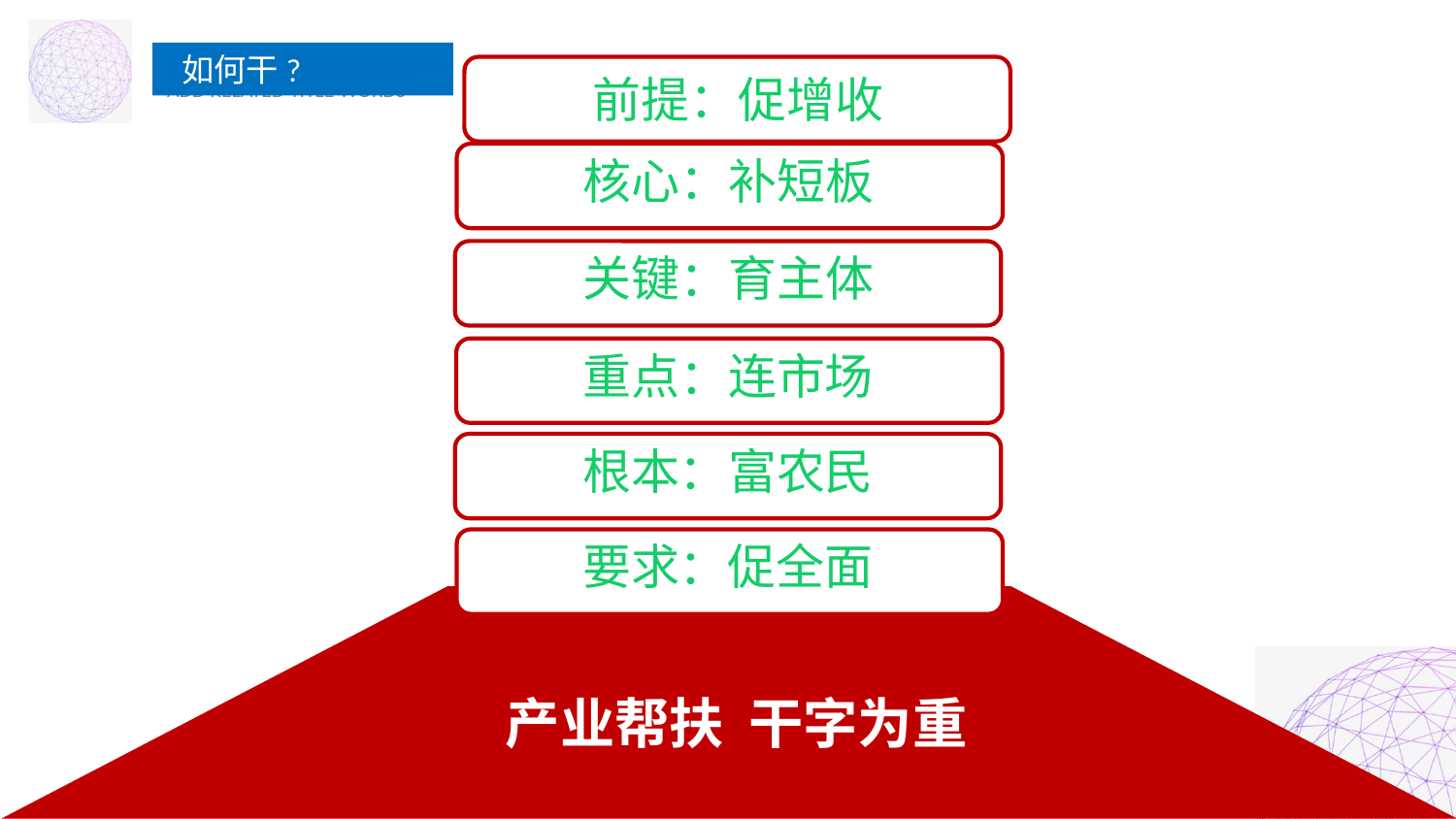

如何干?

前提：促增收
核心：补短板

关键：育主体
重点：连市场

根本：富农民
要求：促全面

  产业帮扶  干字为重